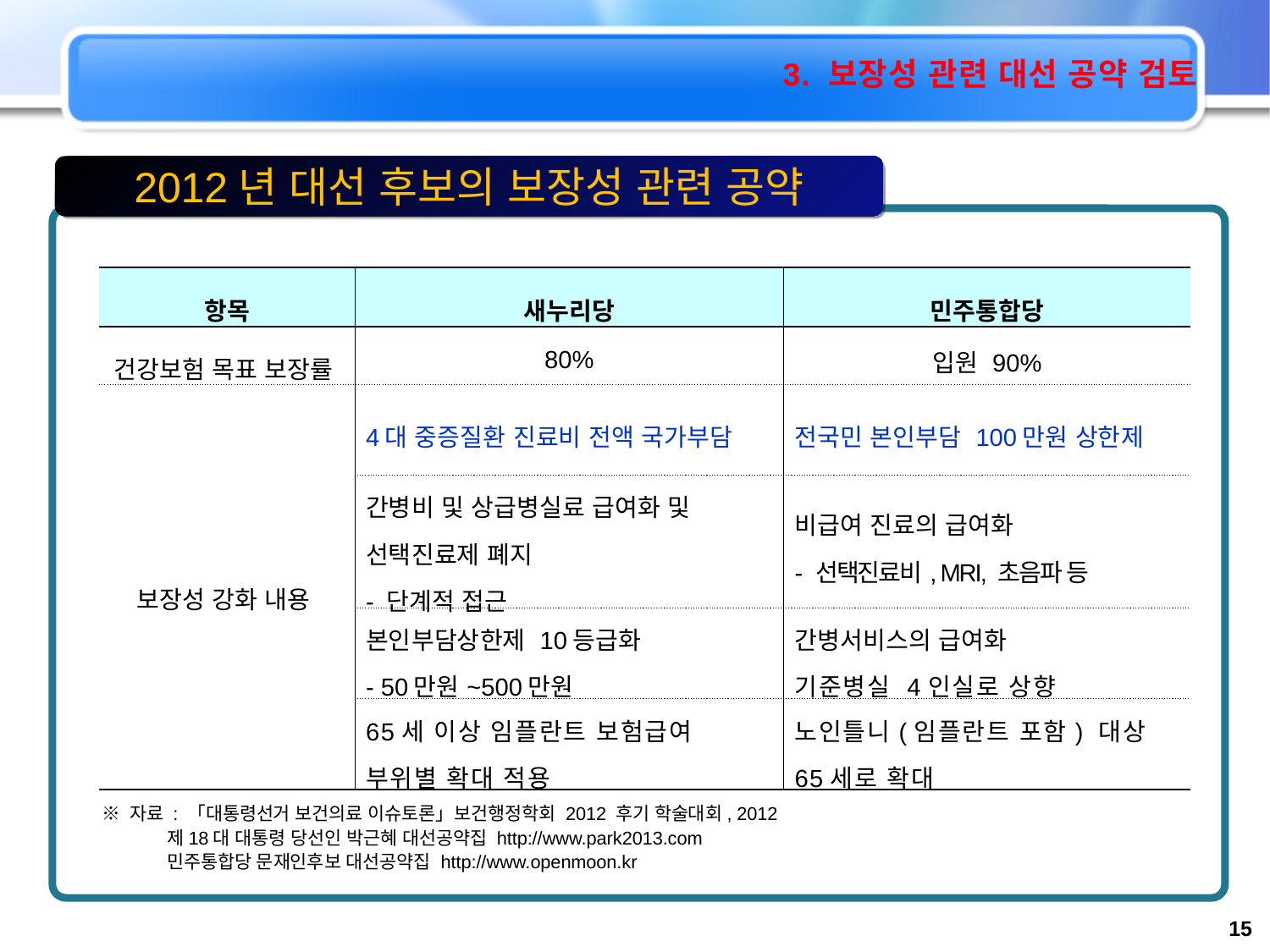

3. 보장성 관련 대선 공약 검토
2012년 대선 후보의 보장성 관련 공약

| 항목 | 새누리당 | 민주통합당 |
| --- | --- | --- |
| 건강보험 목표 보장률 | 80% | 입원 90% |
| 보장성 강화 내용 | 4대 중증질환 진료비 전액 국가부담 | 전국민 본인부담 100만원 상한제 |
|  | 간병비 및 상급병실료 급여화 및 선택진료제 폐지 - 단계적 접근 | 비급여 진료의 급여화 - 선택진료비, MRI, 초음파 등 |
|  | 본인부담상한제 10등급화 - 50만원~500만원 | 간병서비스의 급여화 기준병실 4인실로 상향 |
|  | 65세 이상 임플란트 보험급여 부위별 확대 적용 | 노인틀니(임플란트 포함) 대상 65세로 확대 |
※ 자료 : 「대통령선거 보건의료 이슈토론」보건행정학회 2012 후기 학술대회, 2012
            제18대 대통령 당선인 박근혜 대선공약집 http://www.park2013.com
            민주통합당 문재인후보 대선공약집 http://www.openmoon.kr